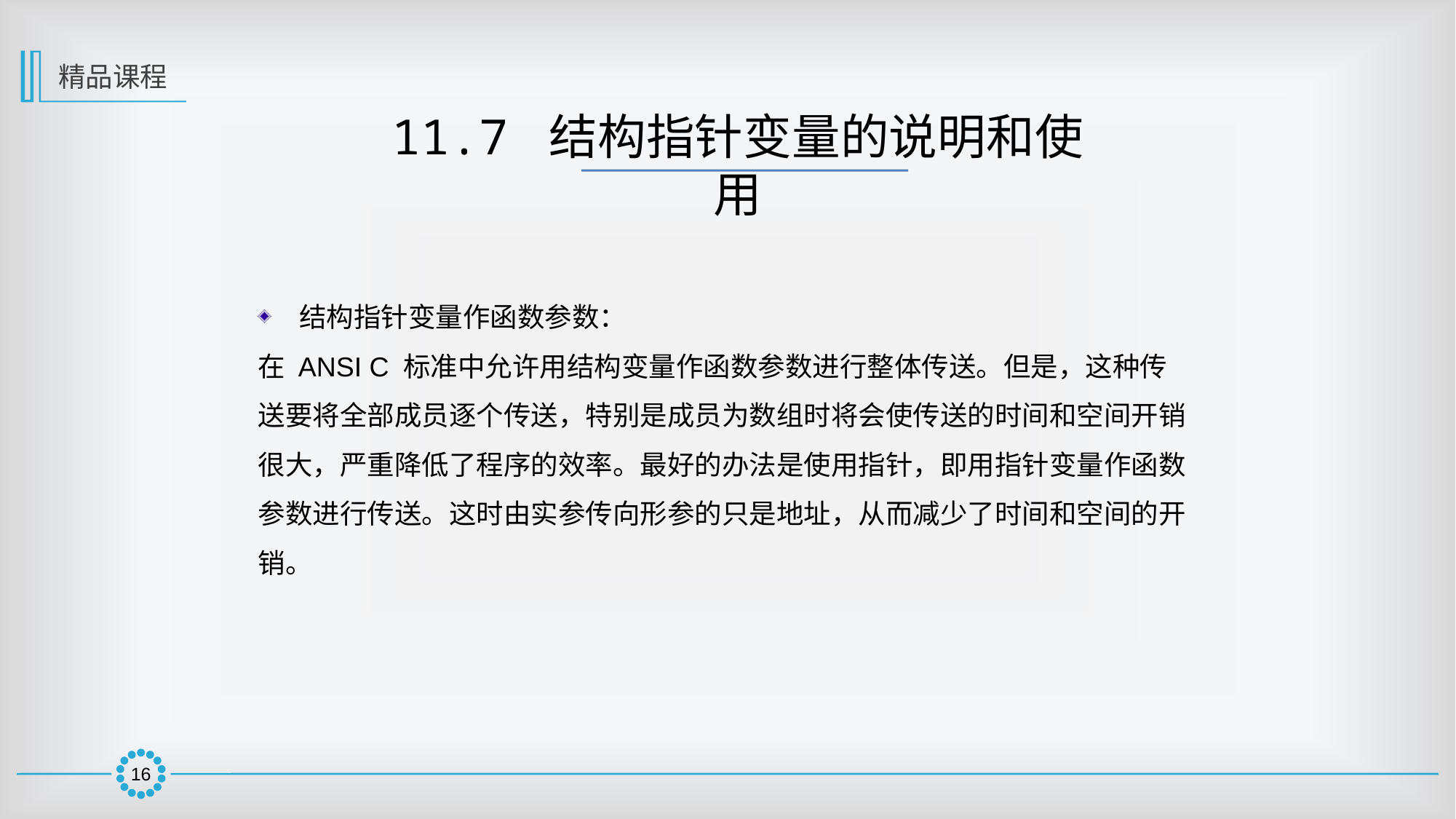

精品课程
11.7 结构指针变量的说明和使用

结构指针变量作函数参数：
在 ANSI C 标准中允许用结构变量作函数参数进行整体传送。但是，这种传送要将全部成员逐个传送，特别是成员为数组时将会使传送的时间和空间开销很大，严重降低了程序的效率。最好的办法是使用指针，即用指针变量作函数参数进行传送。这时由实参传向形参的只是地址，从而减少了时间和空间的开销。

16